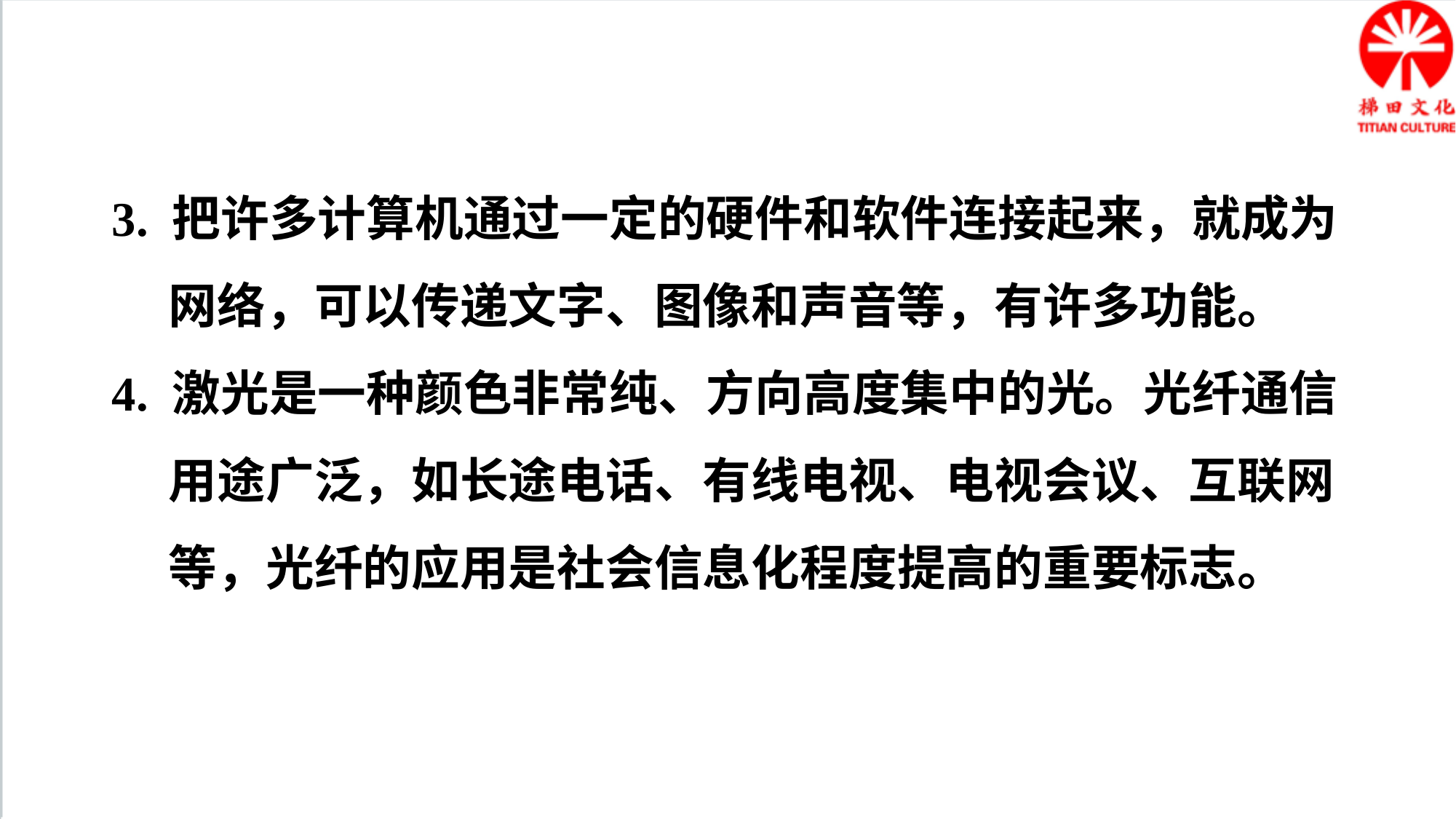

3. 把许多计算机通过一定的硬件和软件连接起来，就成为网络，可以传递文字、图像和声音等，有许多功能。
4. 激光是一种颜色非常纯、方向高度集中的光。光纤通信用途广泛，如长途电话、有线电视、电视会议、互联网等，光纤的应用是社会信息化程度提高的重要标志。